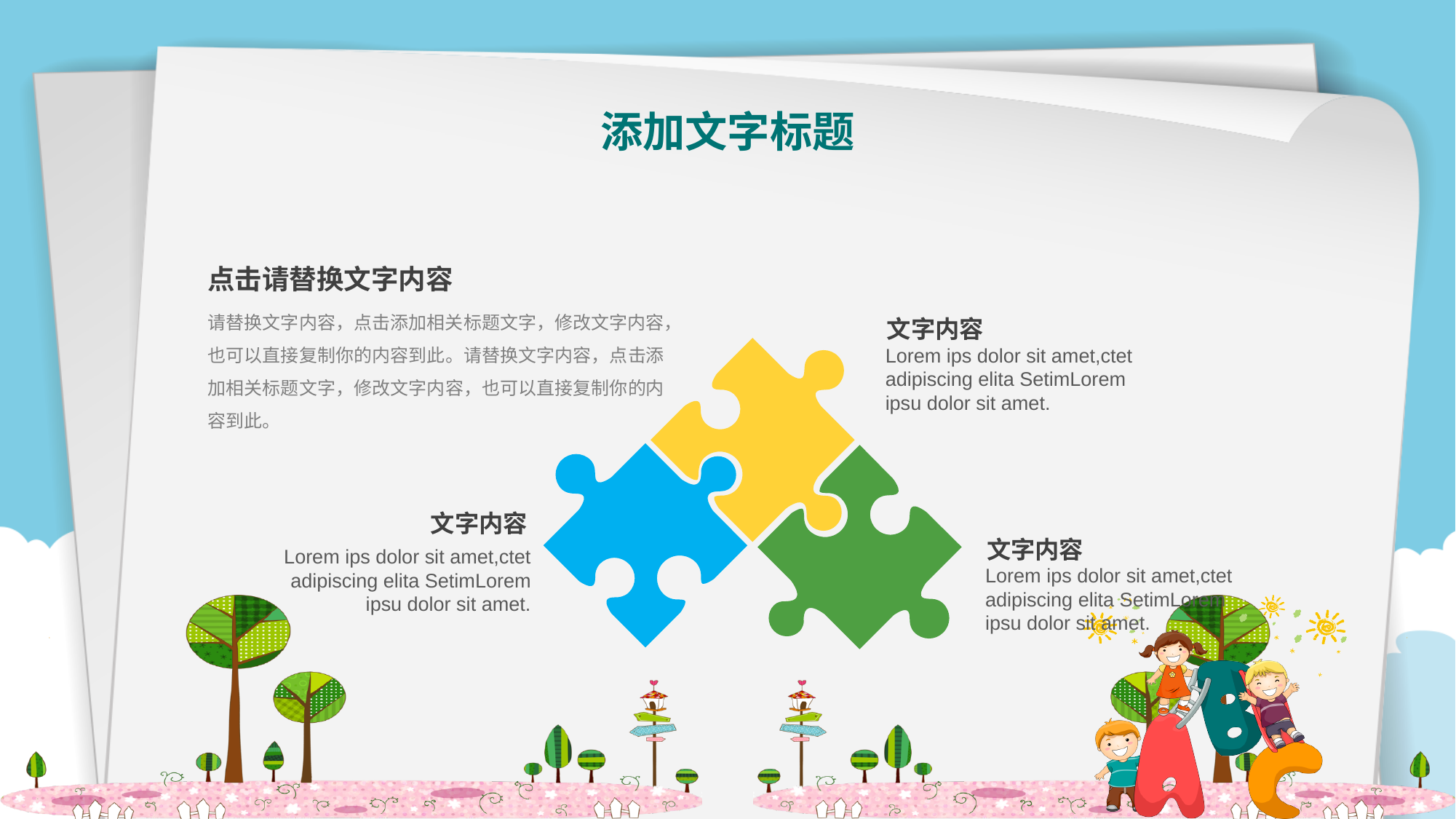

添加文字标题
点击请替换文字内容
请替换文字内容，点击添加相关标题文字，修改文字内容，也可以直接复制你的内容到此。请替换文字内容，点击添加相关标题文字，修改文字内容，也可以直接复制你的内容到此。
文字内容
Lorem ips dolor sit amet,ctet adipiscing elita SetimLorem ipsu dolor sit amet.

文字内容
文字内容
Lorem ips dolor sit amet,ctet adipiscing elita SetimLorem ipsu dolor sit amet.
Lorem ips dolor sit amet,ctet adipiscing elita SetimLorem ipsu dolor sit amet.